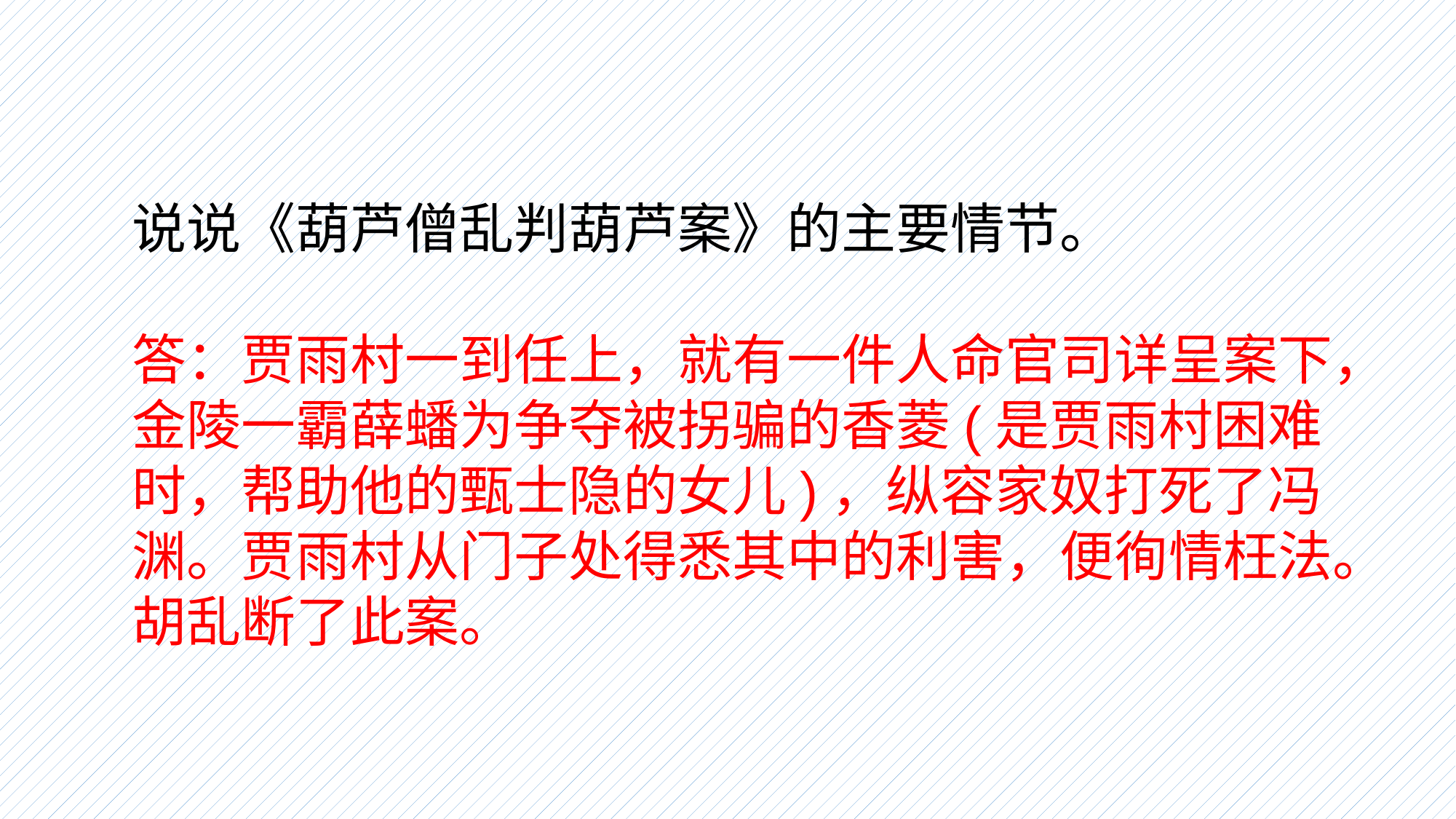

说说《葫芦僧乱判葫芦案》的主要情节。

答：贾雨村一到任上，就有一件人命官司详呈案下，金陵一霸薛蟠为争夺被拐骗的香菱(是贾雨村困难时，帮助他的甄士隐的女儿)，纵容家奴打死了冯渊。贾雨村从门子处得悉其中的利害，便徇情枉法。胡乱断了此案。